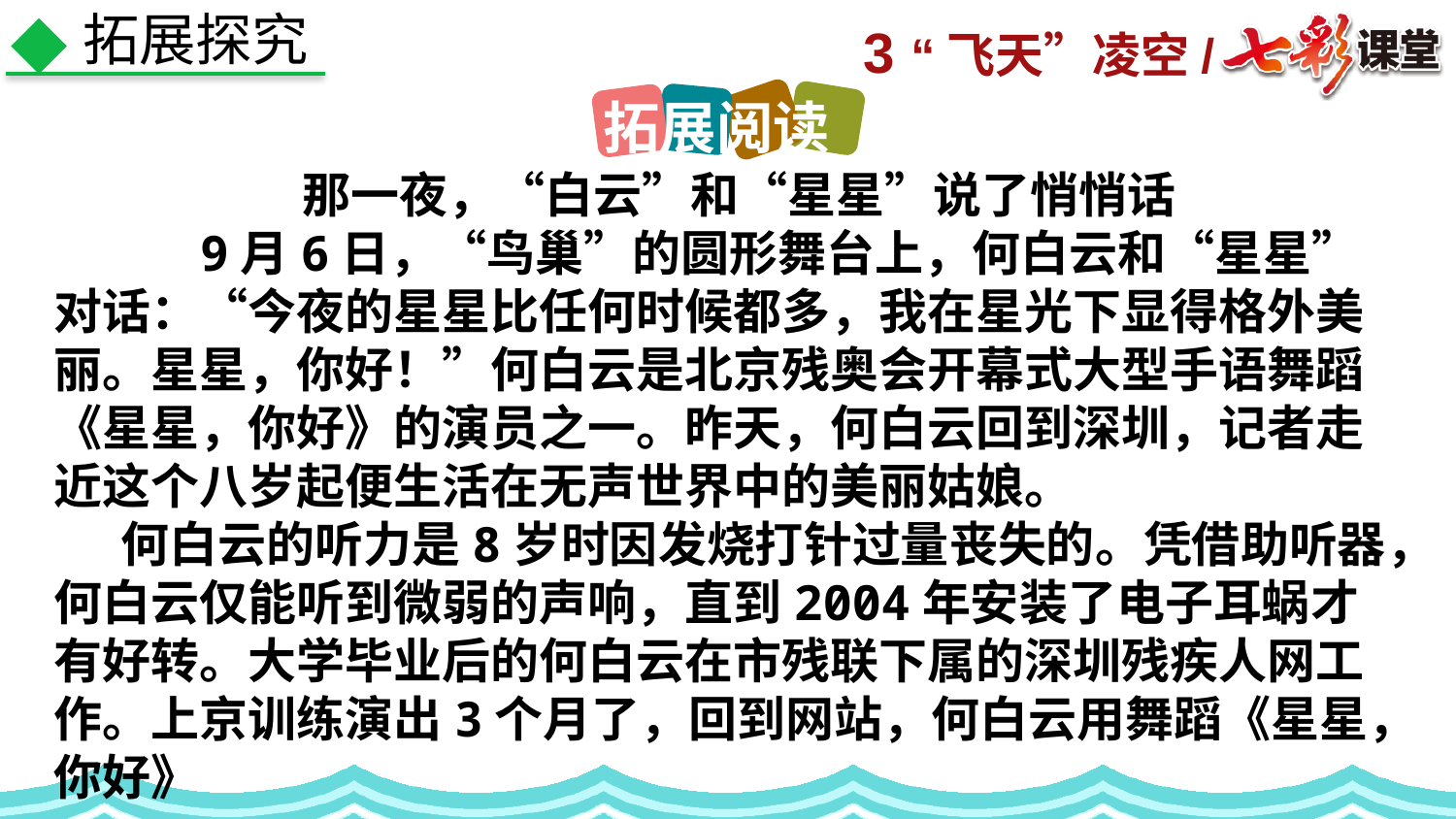

拓展探究

拓展阅读

 那一夜，“白云”和“星星”说了悄悄话
     9月6日，“鸟巢”的圆形舞台上，何白云和“星星”对话：“今夜的星星比任何时候都多，我在星光下显得格外美丽。星星，你好！”何白云是北京残奥会开幕式大型手语舞蹈《星星，你好》的演员之一。昨天，何白云回到深圳，记者走近这个八岁起便生活在无声世界中的美丽姑娘。
     何白云的听力是8岁时因发烧打针过量丧失的。凭借助听器，何白云仅能听到微弱的声响，直到2004年安装了电子耳蜗才有好转。大学毕业后的何白云在市残联下属的深圳残疾人网工作。上京训练演出3个月了，回到网站，何白云用舞蹈《星星，你好》